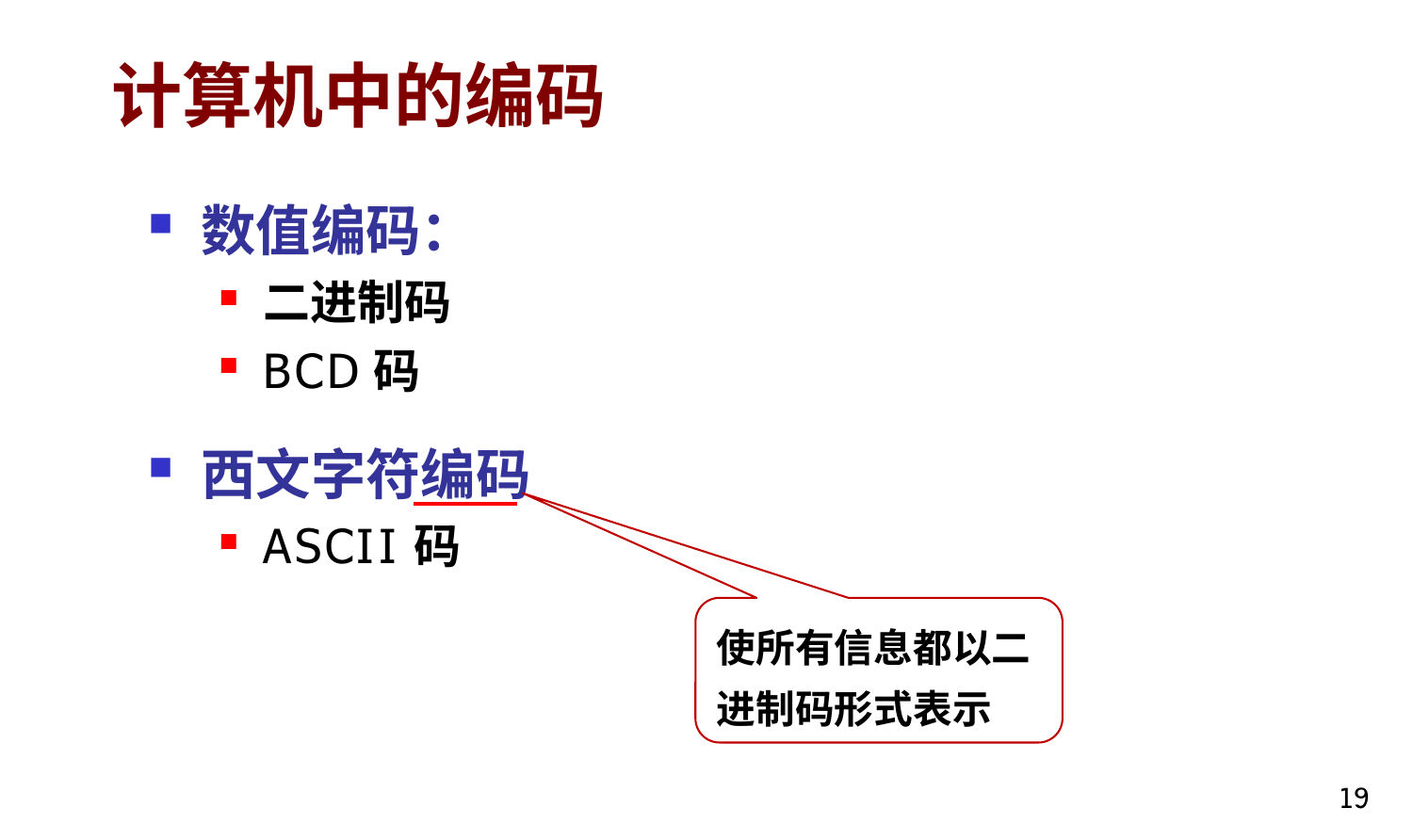

# 计算机中的编码
数值编码：
二进制码
BCD码
西文字符编码
ASCII码
使所有信息都以二进制码形式表示
19